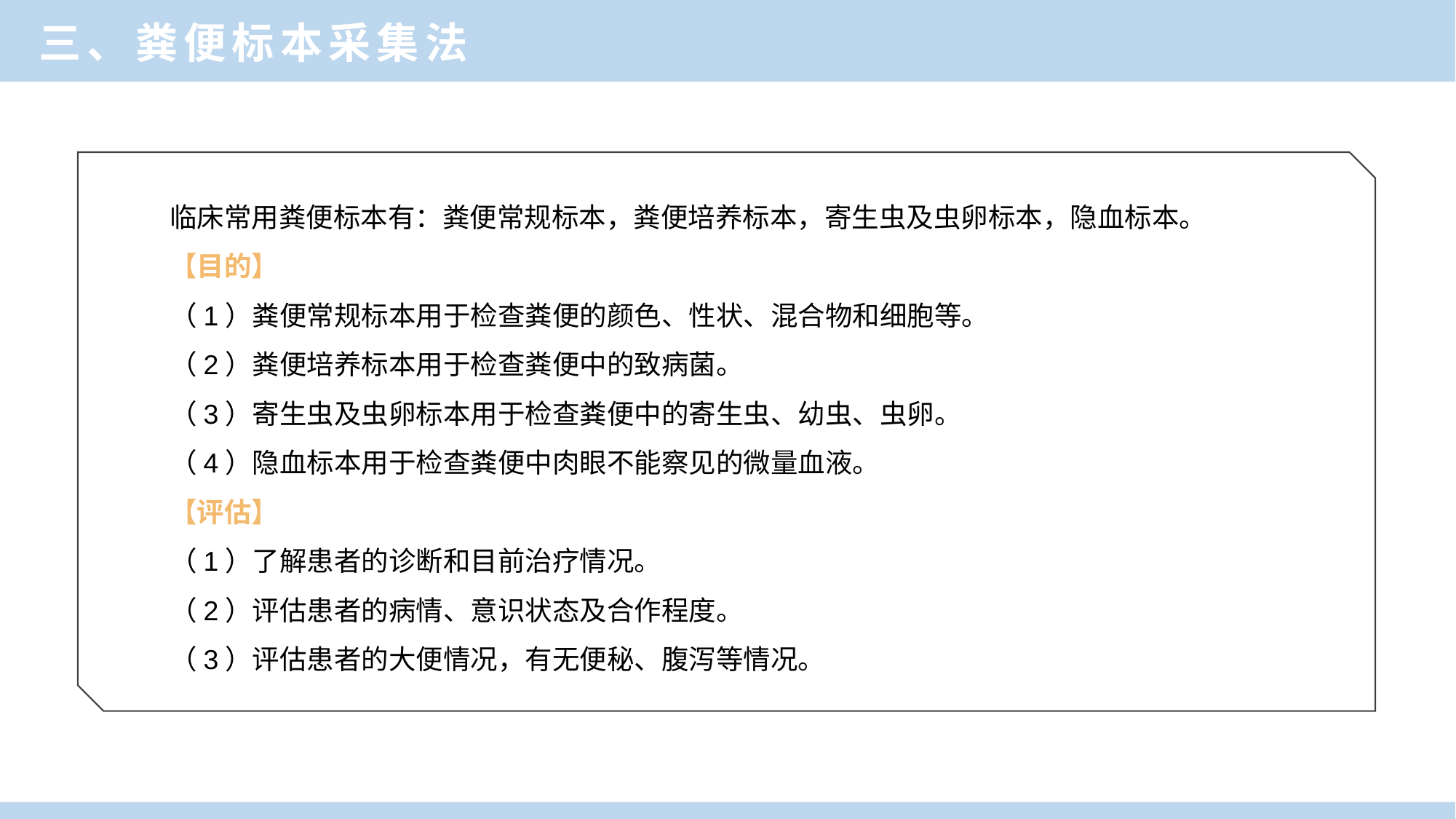

三、粪便标本采集法

临床常用粪便标本有：粪便常规标本，粪便培养标本，寄生虫及虫卵标本，隐血标本。
【目的】
（1）粪便常规标本用于检查粪便的颜色、性状、混合物和细胞等。
（2）粪便培养标本用于检查粪便中的致病菌。
（3）寄生虫及虫卵标本用于检查粪便中的寄生虫、幼虫、虫卵。
（4）隐血标本用于检查粪便中肉眼不能察见的微量血液。
【评估】
（1）了解患者的诊断和目前治疗情况。
（2）评估患者的病情、意识状态及合作程度。
（3）评估患者的大便情况，有无便秘、腹泻等情况。